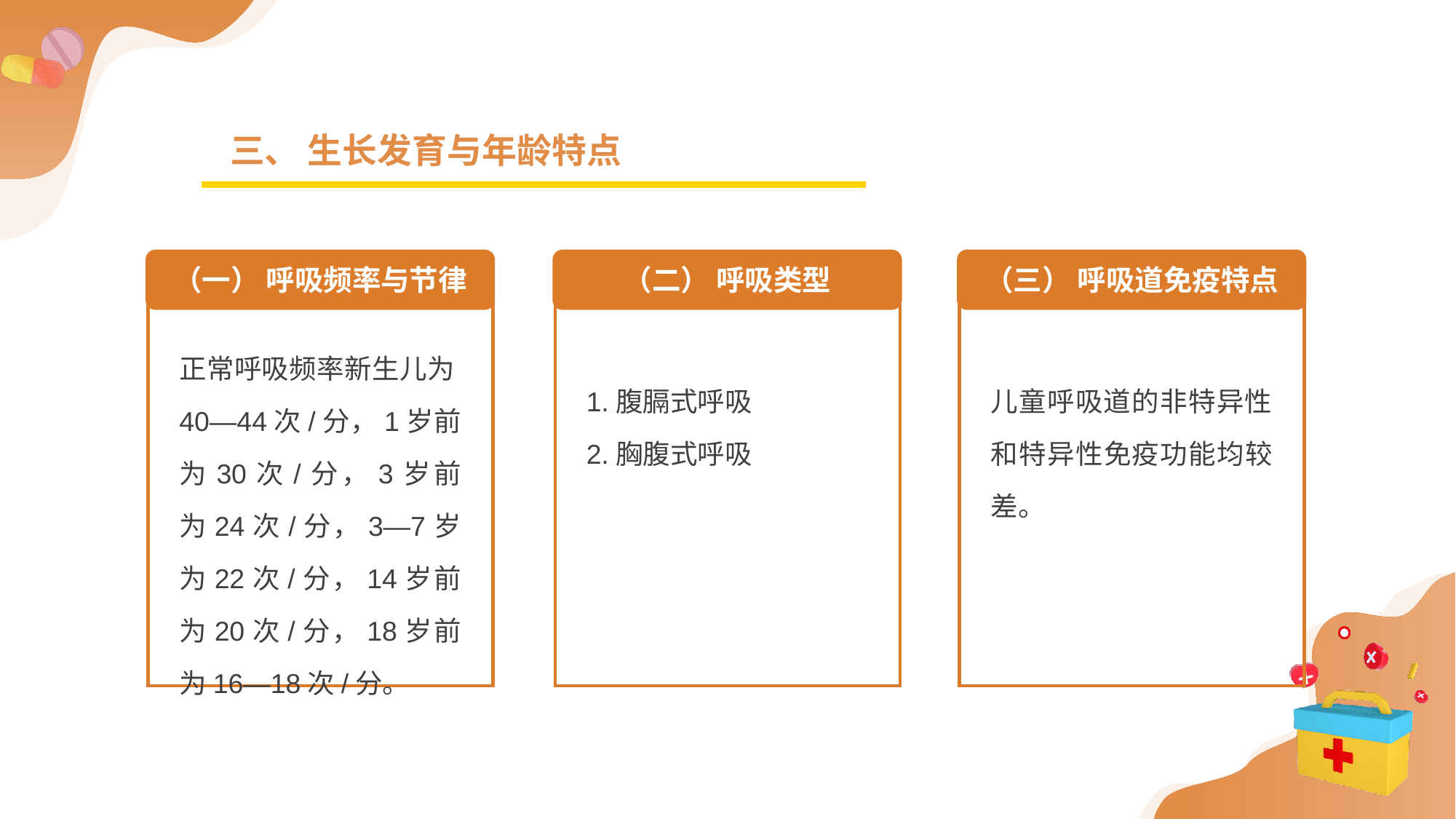

三、 生长发育与年龄特点
（一） 呼吸频率与节律
（二） 呼吸类型
（三） 呼吸道免疫特点

正常呼吸频率新生儿为40—44次/分，1岁前为30次/分，3岁前为24次/分，3—7岁为22次/分，14岁前为20次/分，18岁前为16—18次/分。

1.腹膈式呼吸
2.胸腹式呼吸

儿童呼吸道的非特异性和特异性免疫功能均较差。